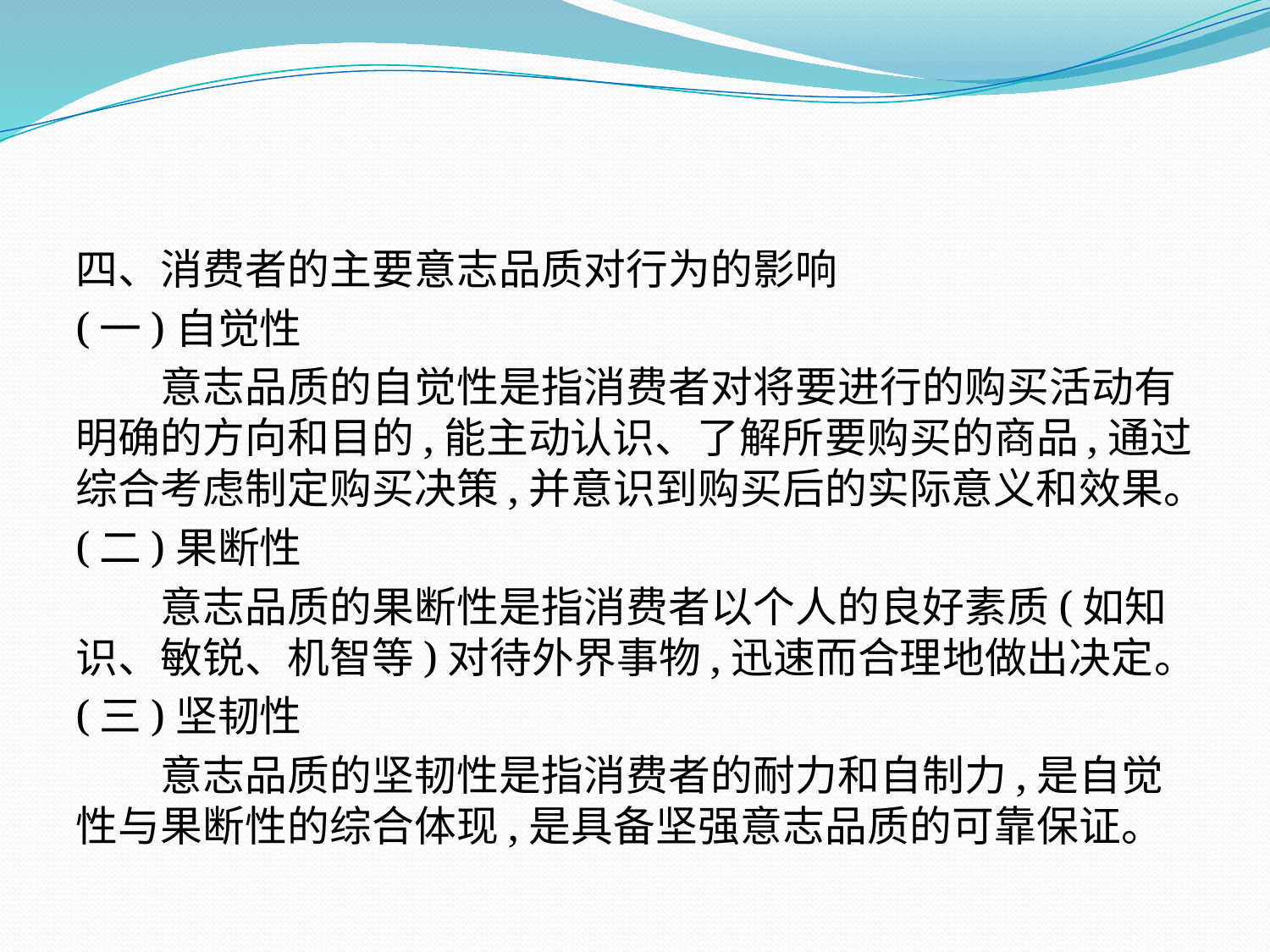

四、消费者的主要意志品质对行为的影响
(一)自觉性
　　意志品质的自觉性是指消费者对将要进行的购买活动有明确的方向和目的,能主动认识、了解所要购买的商品,通过综合考虑制定购买决策,并意识到购买后的实际意义和效果。
(二)果断性
　　意志品质的果断性是指消费者以个人的良好素质(如知识、敏锐、机智等)对待外界事物,迅速而合理地做出决定。
(三)坚韧性
　　意志品质的坚韧性是指消费者的耐力和自制力,是自觉性与果断性的综合体现,是具备坚强意志品质的可靠保证。